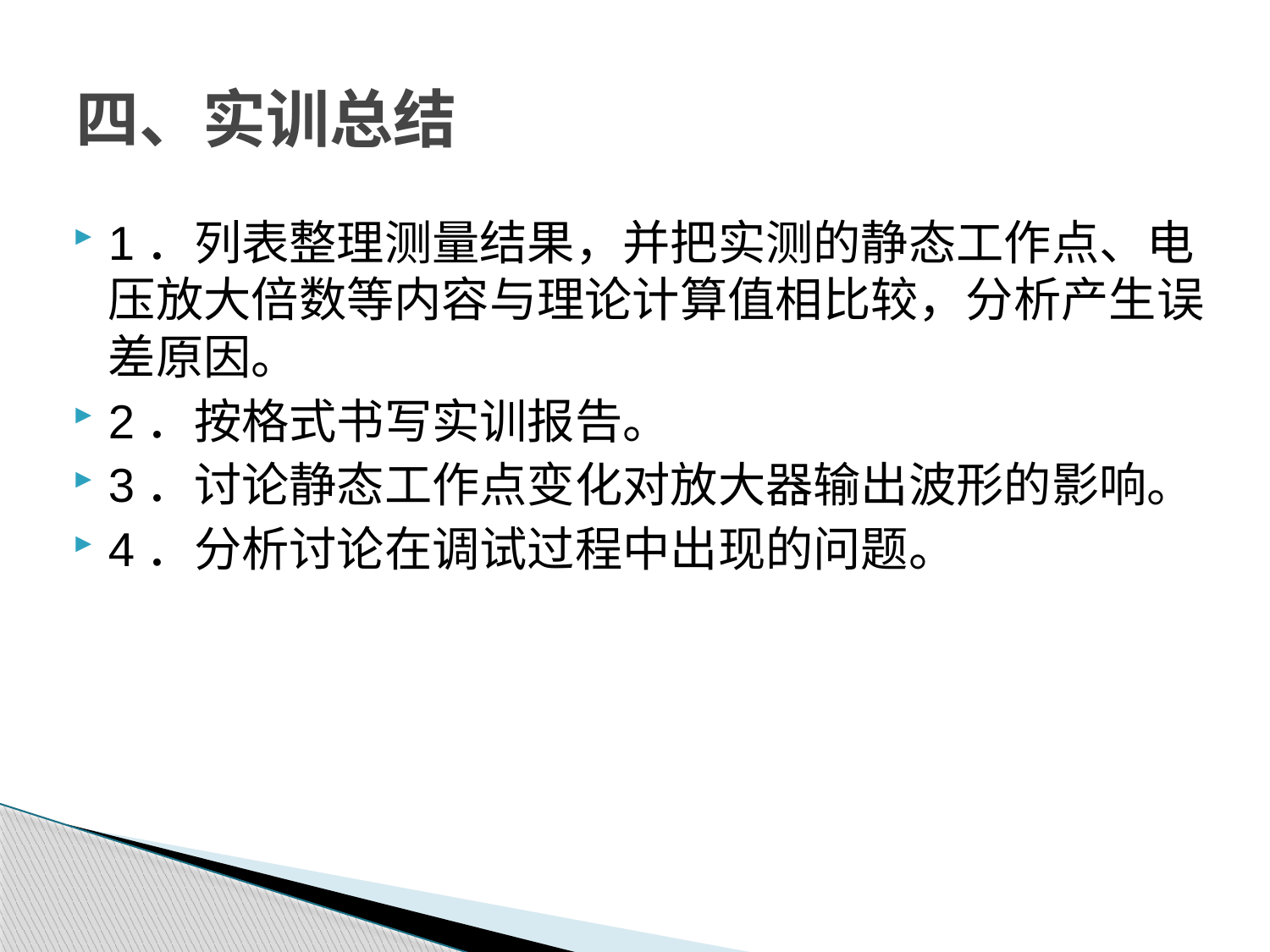

# 四、实训总结
1．列表整理测量结果，并把实测的静态工作点、电压放大倍数等内容与理论计算值相比较，分析产生误差原因。
2．按格式书写实训报告。
3．讨论静态工作点变化对放大器输出波形的影响。
4．分析讨论在调试过程中出现的问题。